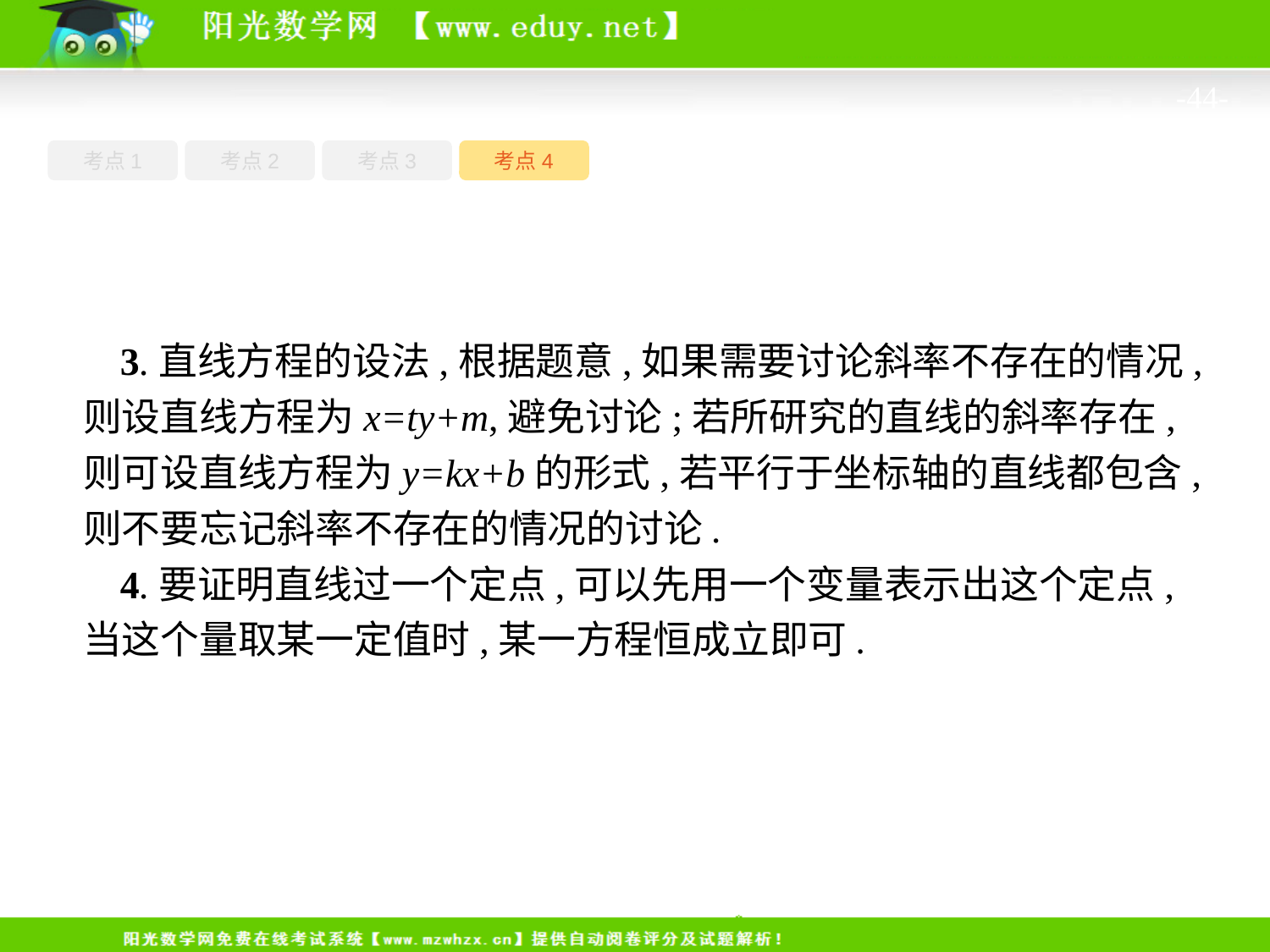

-44-
考点4
考点1
考点3
考点2
3.直线方程的设法,根据题意,如果需要讨论斜率不存在的情况,则设直线方程为x=ty+m,避免讨论;若所研究的直线的斜率存在,则可设直线方程为y=kx+b的形式,若平行于坐标轴的直线都包含,则不要忘记斜率不存在的情况的讨论.
4.要证明直线过一个定点,可以先用一个变量表示出这个定点,当这个量取某一定值时,某一方程恒成立即可.